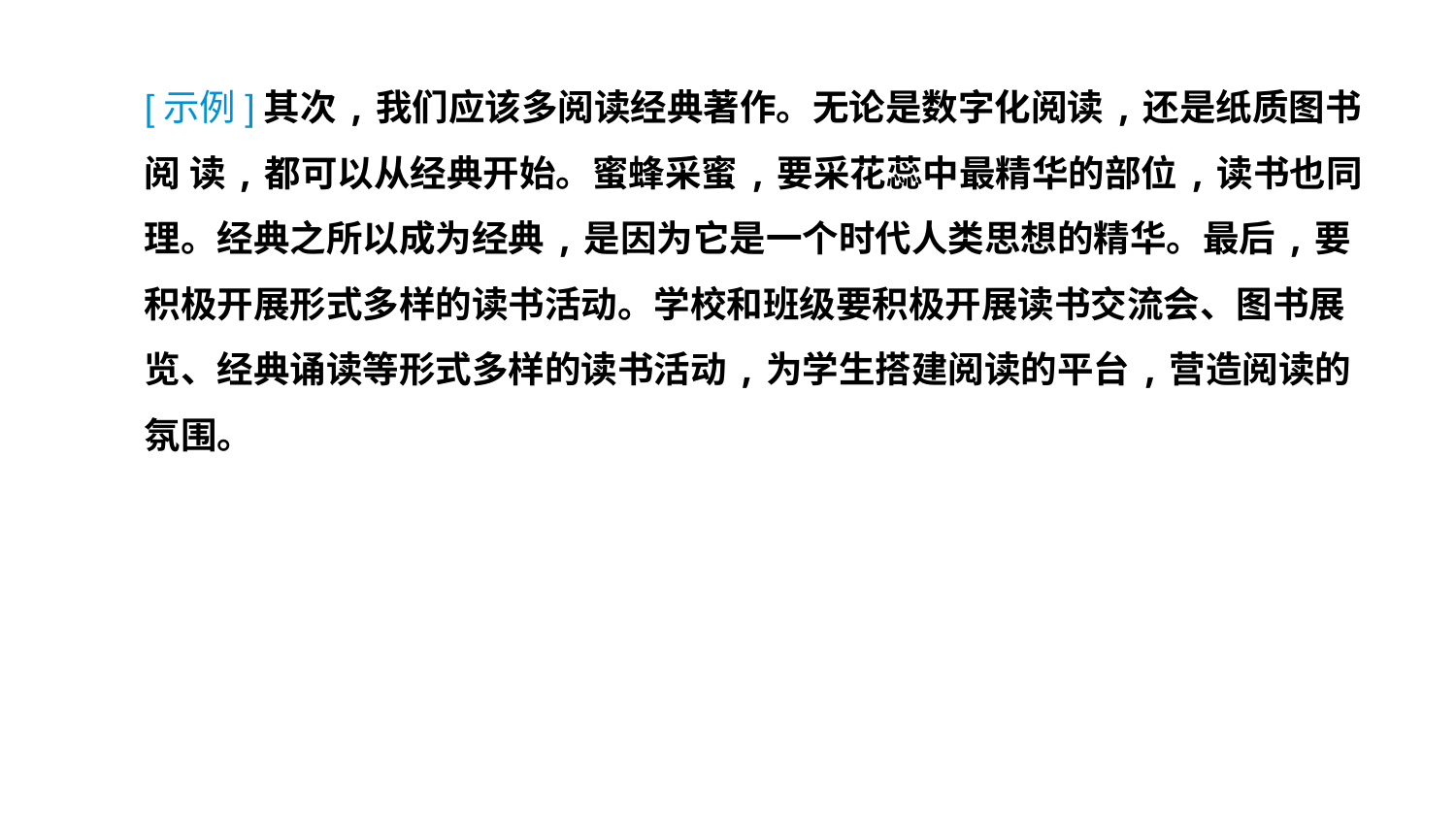

[示例]其次,我们应该多阅读经典著作。无论是数字化阅读,还是纸质图书阅 读,都可以从经典开始。蜜蜂采蜜,要采花蕊中最精华的部位,读书也同理。经典之所以成为经典,是因为它是一个时代人类思想的精华。最后,要积极开展形式多样的读书活动。学校和班级要积极开展读书交流会、图书展览、经典诵读等形式多样的读书活动,为学生搭建阅读的平台,营造阅读的氛围。